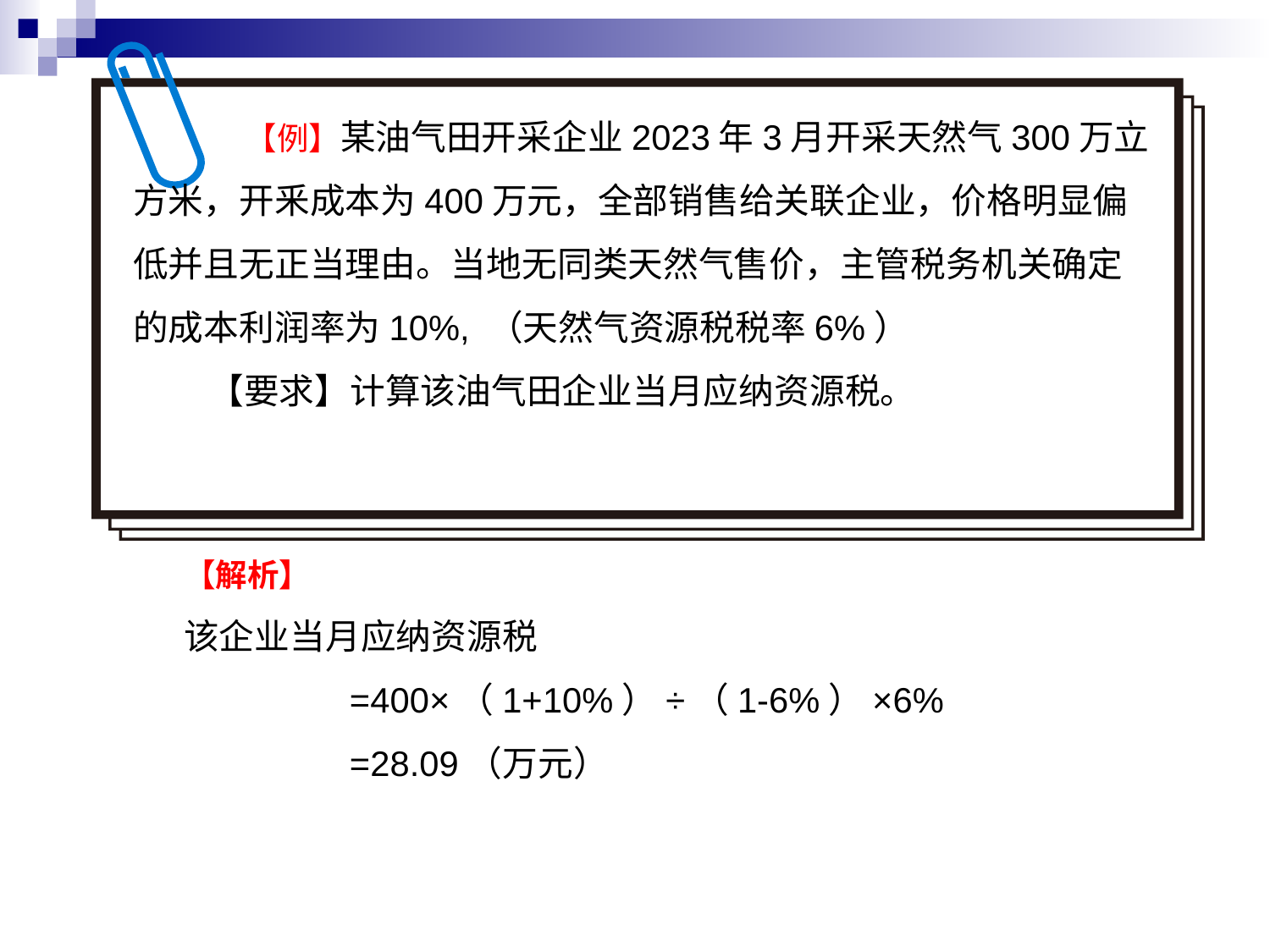

【例】某油气田开采企业2023年3月开采天然气300万立方米，开釆成本为400万元，全部销售给关联企业，价格明显偏低并且无正当理由。当地无同类天然气售价，主管税务机关确定的成本利润率为10%, （天然气资源税税率6%）
【要求】计算该油气田企业当月应纳资源税。
【解析】
该企业当月应纳资源税
                 =400×（1+10%）÷（1-6%）×6%
                 =28.09（万元）